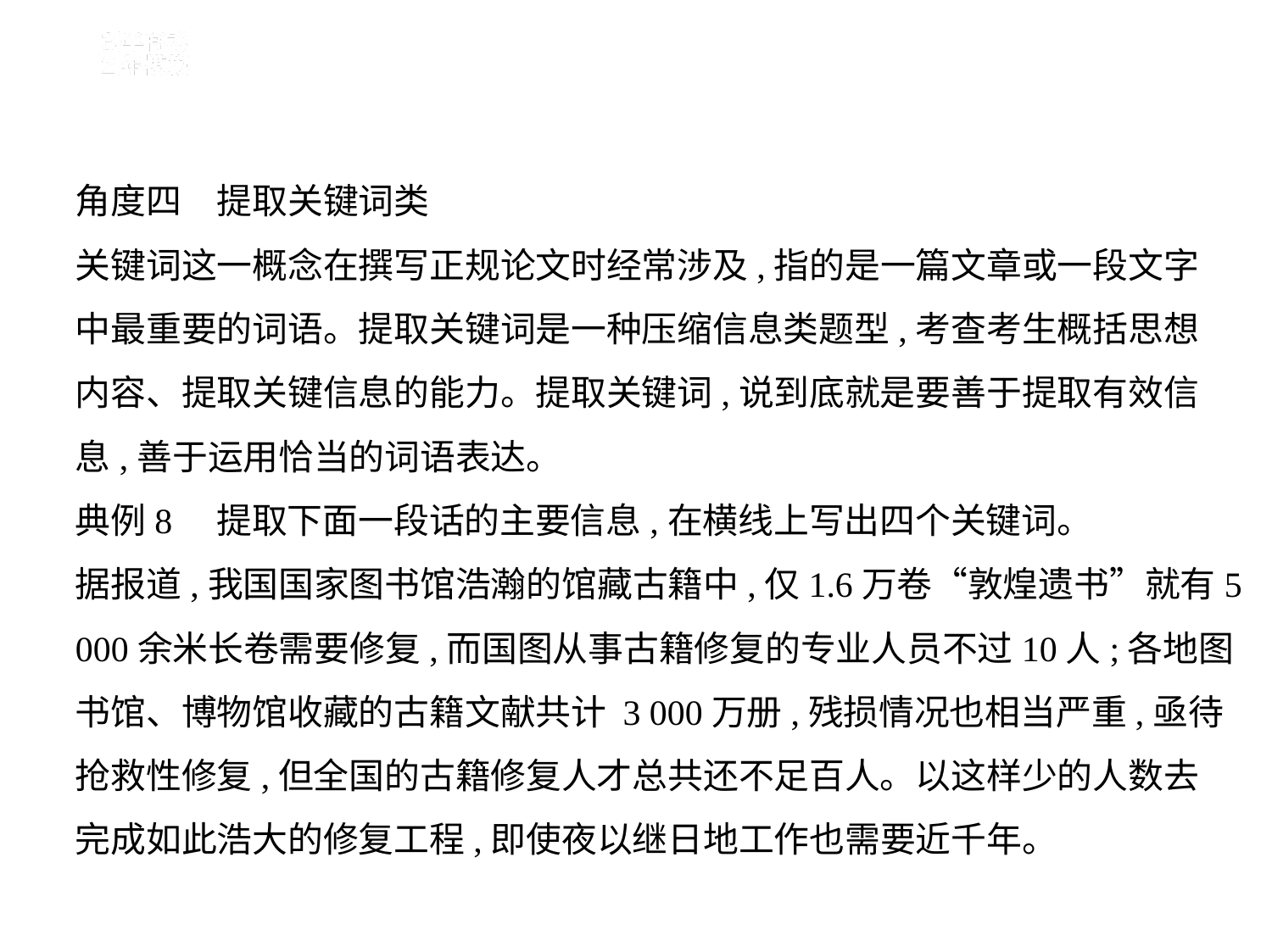

角度四　提取关键词类
关键词这一概念在撰写正规论文时经常涉及,指的是一篇文章或一段文字
中最重要的词语。提取关键词是一种压缩信息类题型,考查考生概括思想
内容、提取关键信息的能力。提取关键词,说到底就是要善于提取有效信
息,善于运用恰当的词语表达。
典例8　提取下面一段话的主要信息,在横线上写出四个关键词。
据报道,我国国家图书馆浩瀚的馆藏古籍中,仅1.6万卷“敦煌遗书”就有5
000余米长卷需要修复,而国图从事古籍修复的专业人员不过10人;各地图
书馆、博物馆收藏的古籍文献共计 3 000万册,残损情况也相当严重,亟待
抢救性修复,但全国的古籍修复人才总共还不足百人。以这样少的人数去
完成如此浩大的修复工程,即使夜以继日地工作也需要近千年。